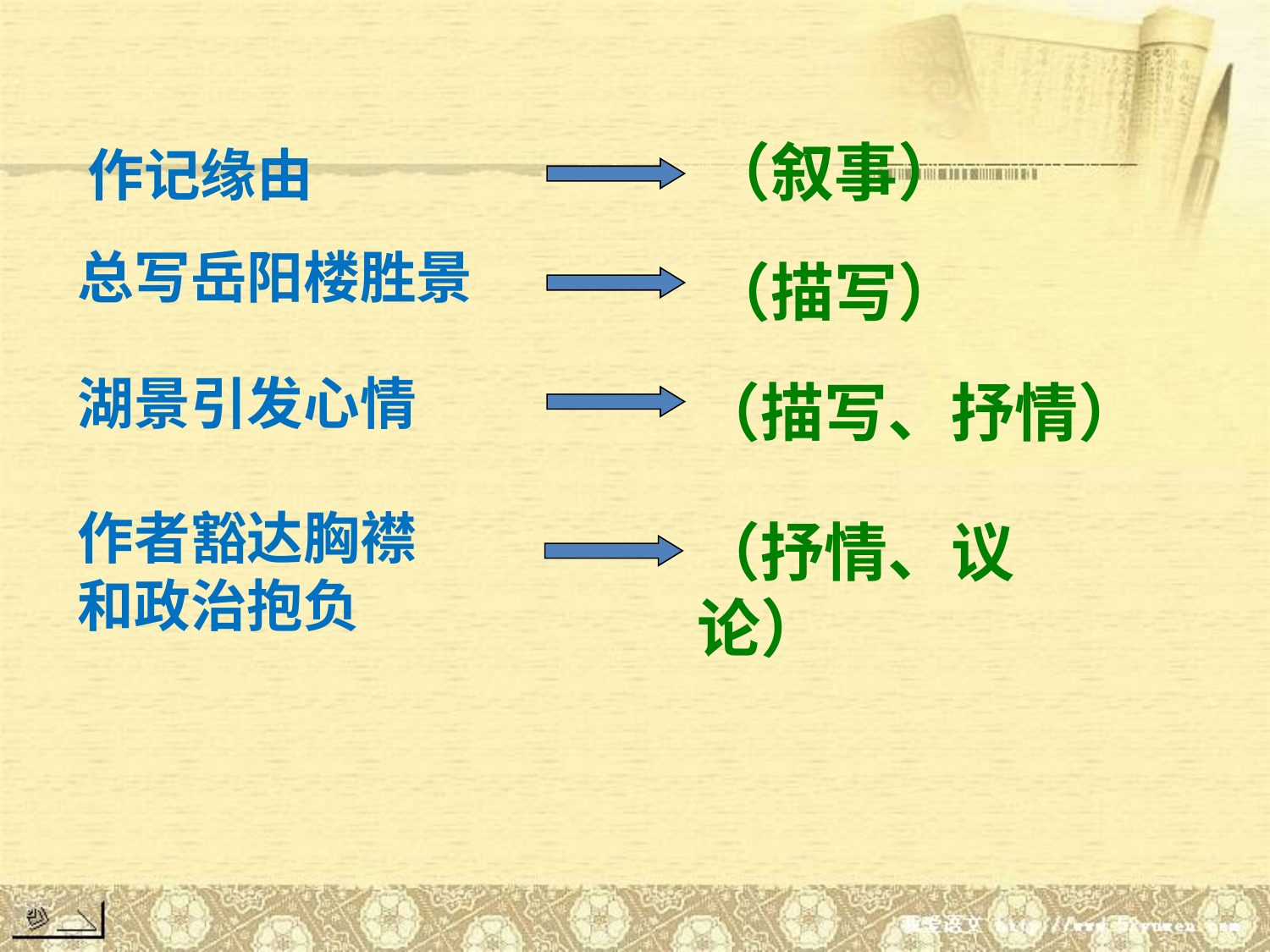

（叙事）
作记缘由

总写岳阳楼胜景
（描写）

湖景引发心情
（描写、抒情）

作者豁达胸襟和政治抱负
（抒情、议论）